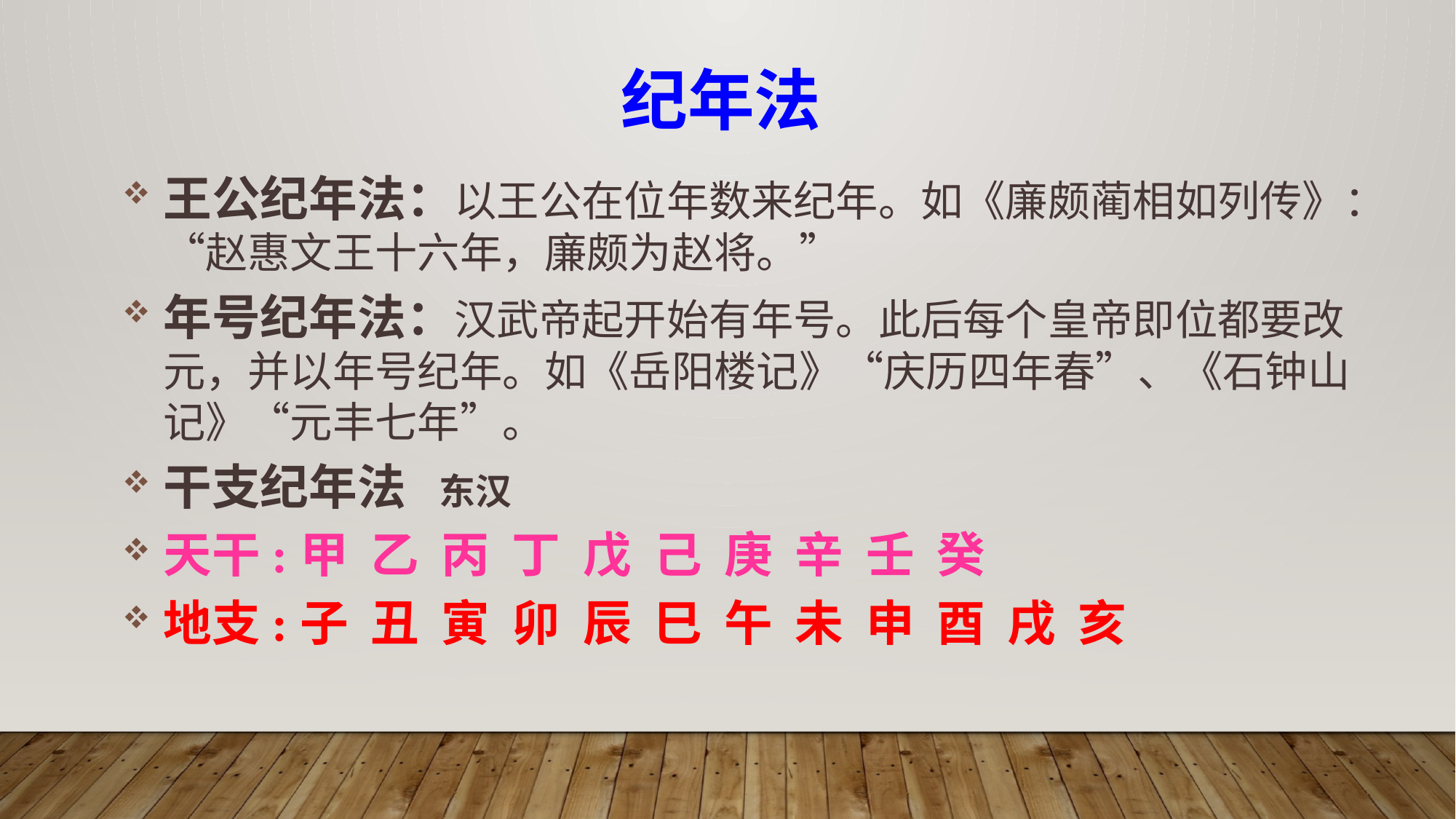

纪年法
王公纪年法：以王公在位年数来纪年。如《廉颇蔺相如列传》：“赵惠文王十六年，廉颇为赵将。”
年号纪年法：汉武帝起开始有年号。此后每个皇帝即位都要改元，并以年号纪年。如《岳阳楼记》“庆历四年春”、《石钟山记》“元丰七年”。
干支纪年法   东汉
天干:甲  乙  丙  丁  戊  己  庚  辛  壬  癸
地支:子  丑  寅  卯  辰  巳  午  未  申  酉  戌  亥